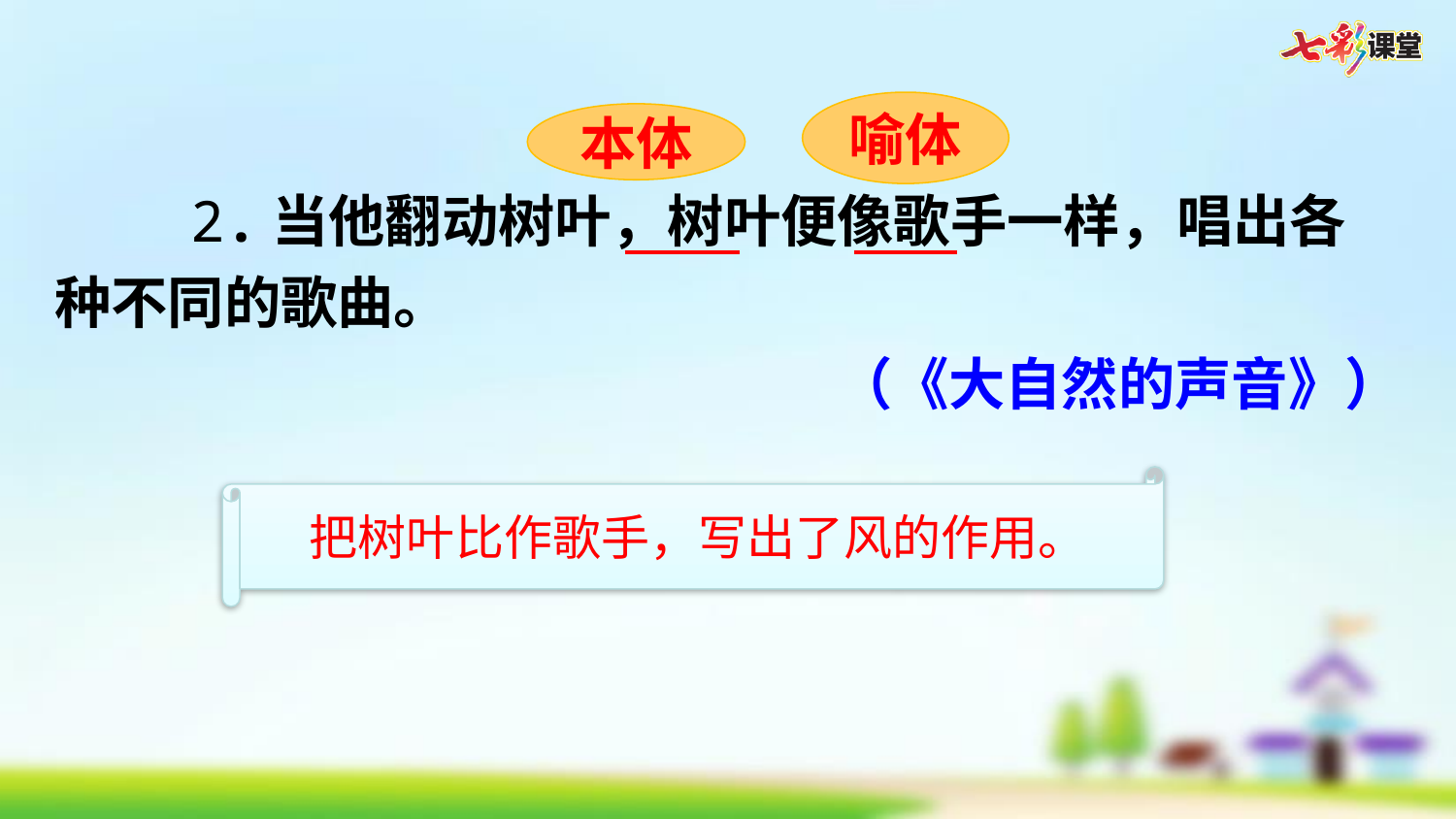

喻体
本体
    2.当他翻动树叶，树叶便像歌手一样，唱出各种不同的歌曲。
（《大自然的声音》）
    把树叶比作歌手，写出了风的作用。